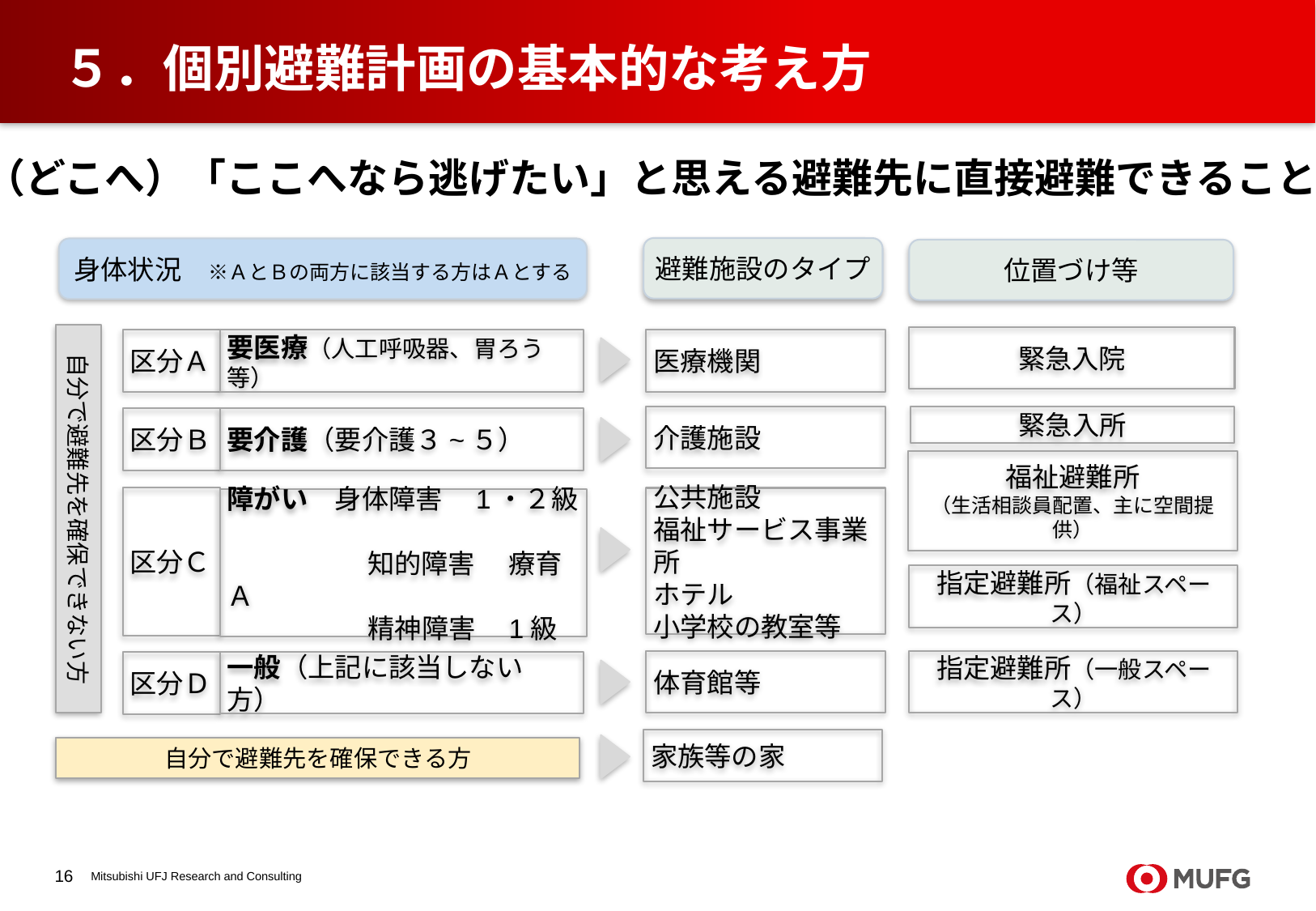

# ５．個別避難計画の基本的な考え方
（どこへ）「ここへなら逃げたい」と思える避難先に直接避難できることをめざします
避難施設のタイプ
身体状況　※ＡとＢの両方に該当する方はＡとする
位置づけ等
自分で避難先を確保できない方
緊急入院
医療機関
区分Ａ
要医療（人工呼吸器、胃ろう等）

介護施設
緊急入所
区分Ｂ
要介護（要介護３~５）

福祉避難所
（生活相談員配置、主に空間提供）
公共施設
福祉サービス事業所
ホテル
小学校の教室等
区分Ｃ
障がい　身体障害　1・２級
　　　　　 知的障害 　療育Ａ
　　　　　 精神障害　1級

指定避難所（福祉スペース）

体育館等
指定避難所（一般スペース）
区分Ｄ
一般（上記に該当しない方）

家族等の家
自分で避難先を確保できる方